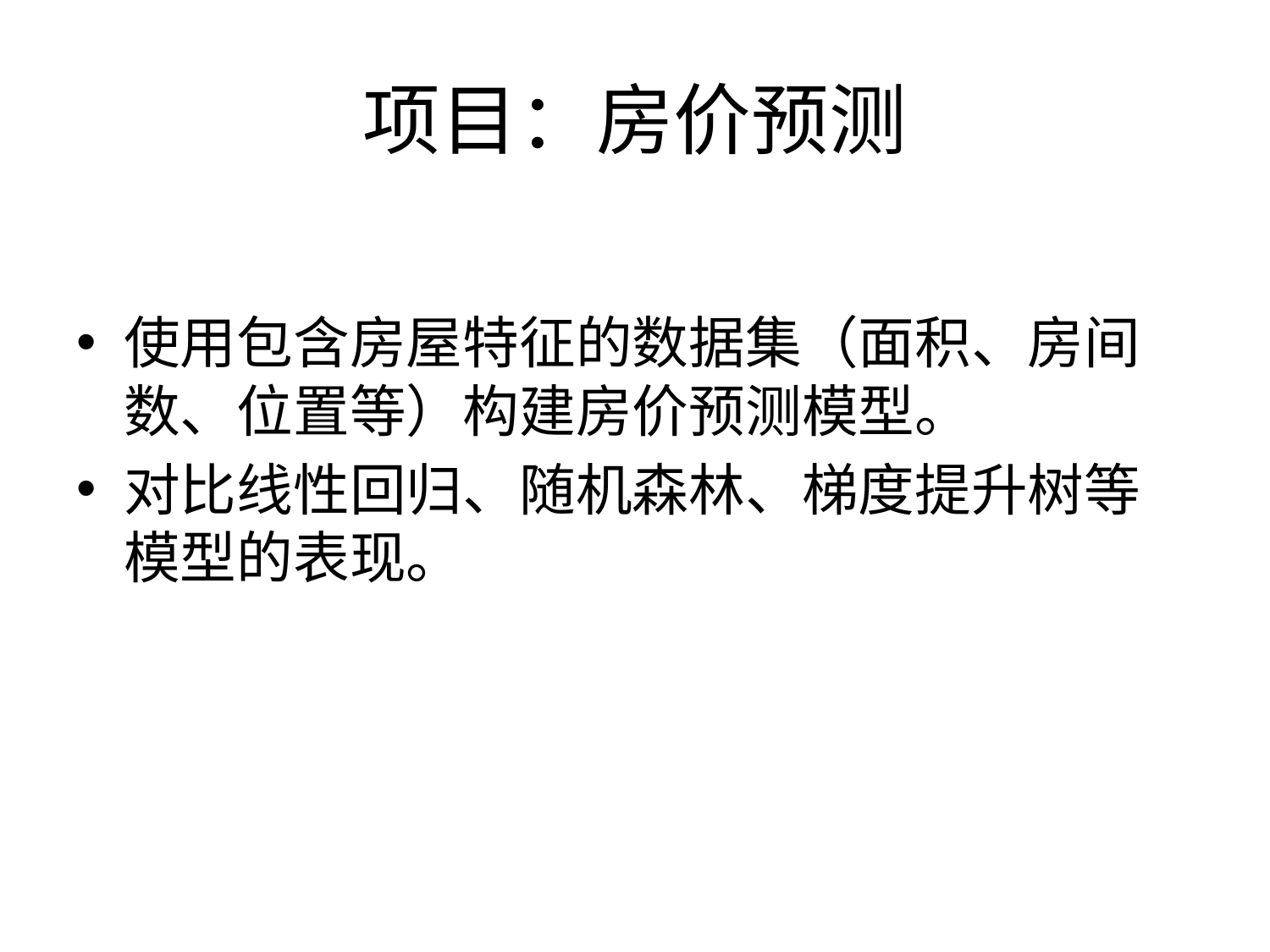

# 项目：房价预测

使用包含房屋特征的数据集（面积、房间数、位置等）构建房价预测模型。
对比线性回归、随机森林、梯度提升树等模型的表现。